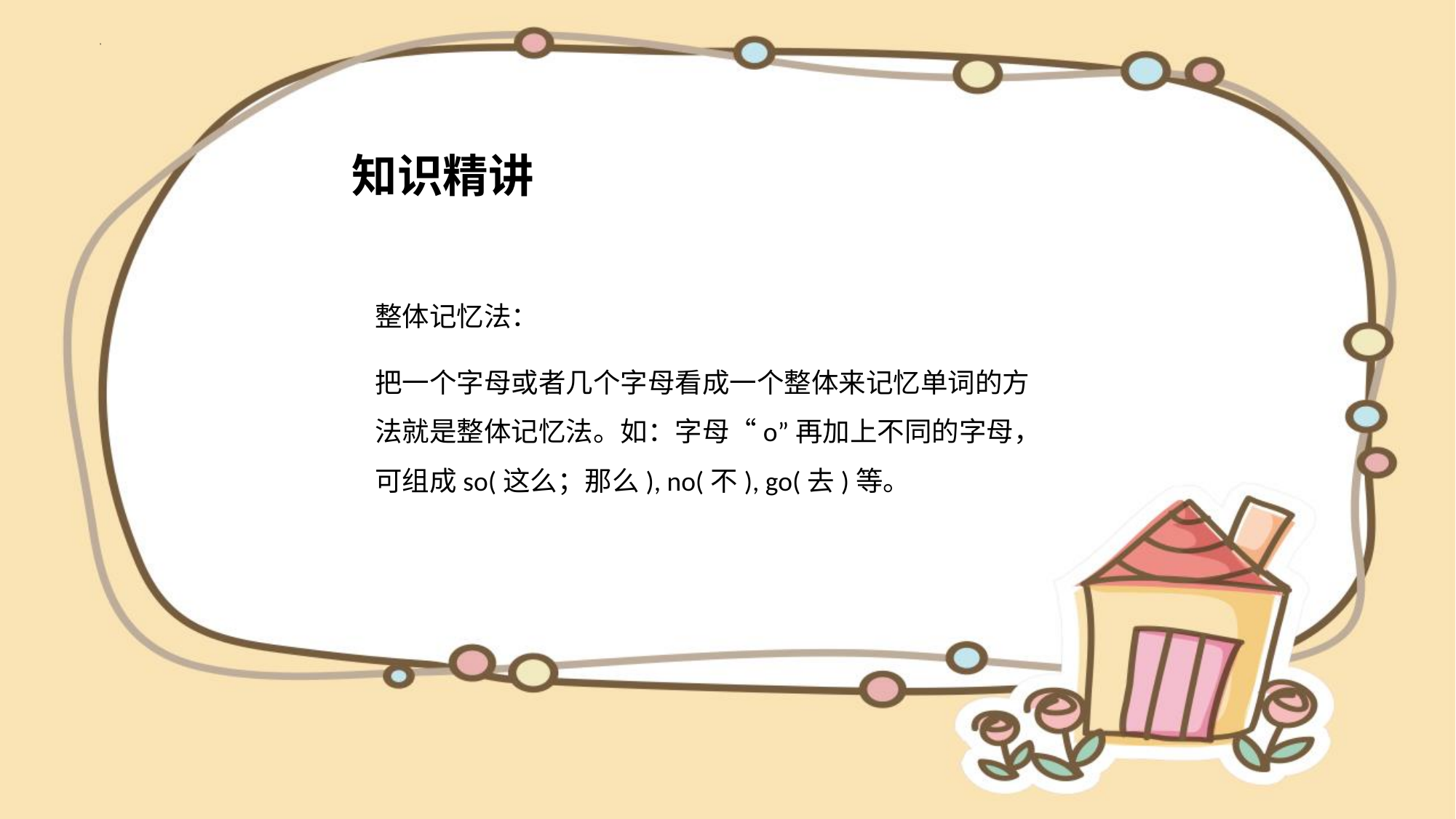

知识精讲
整体记忆法：
把一个字母或者几个字母看成一个整体来记忆单词的方法就是整体记忆法。如：字母“o”再加上不同的字母，可组成so(这么；那么), no(不), go(去)等。